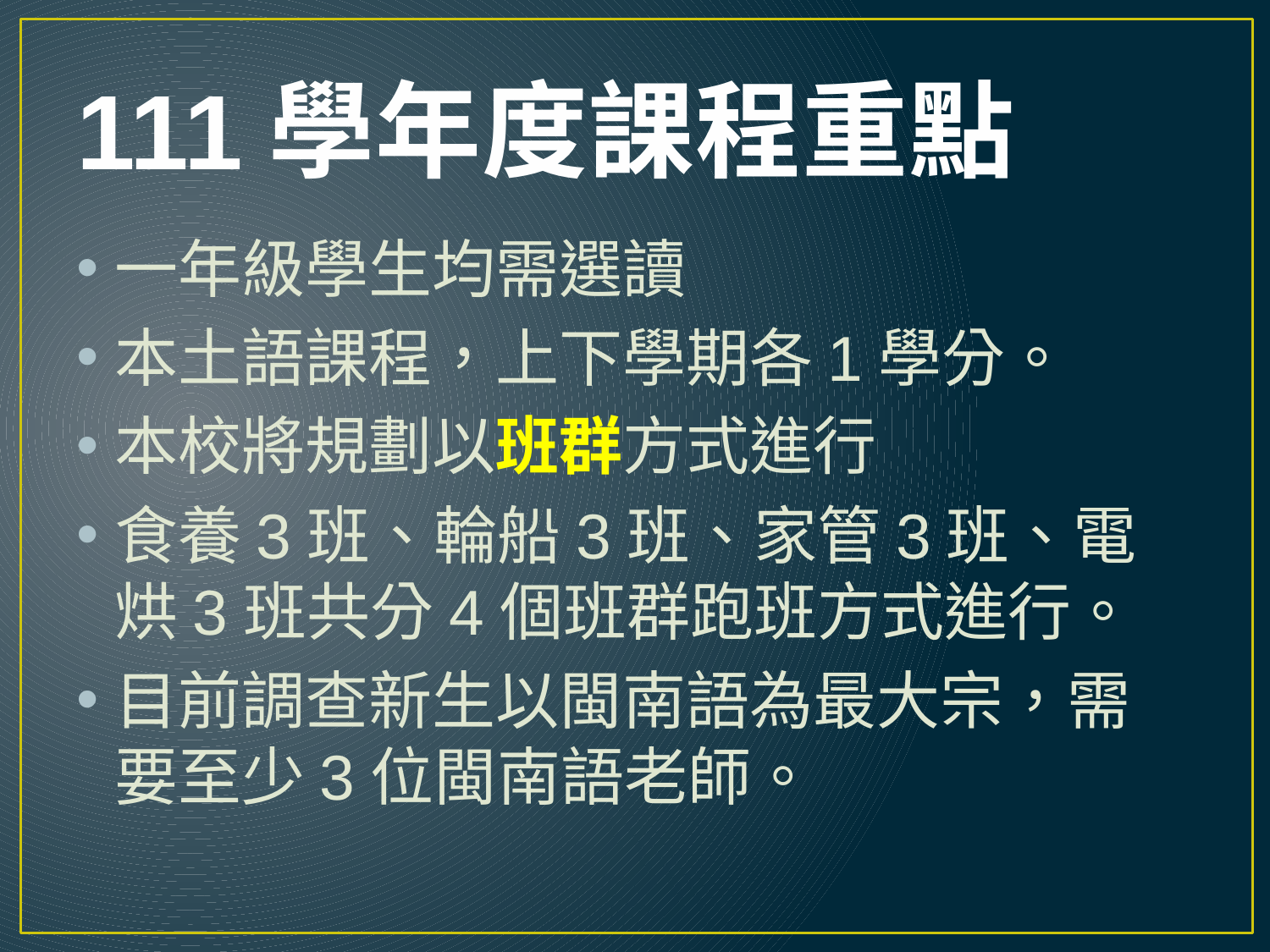

# 111學年度課程重點
一年級學生均需選讀
本土語課程，上下學期各1學分。
本校將規劃以班群方式進行
食養3班、輪船3班、家管3班、電烘3班共分4個班群跑班方式進行。
目前調查新生以閩南語為最大宗，需要至少3位閩南語老師。